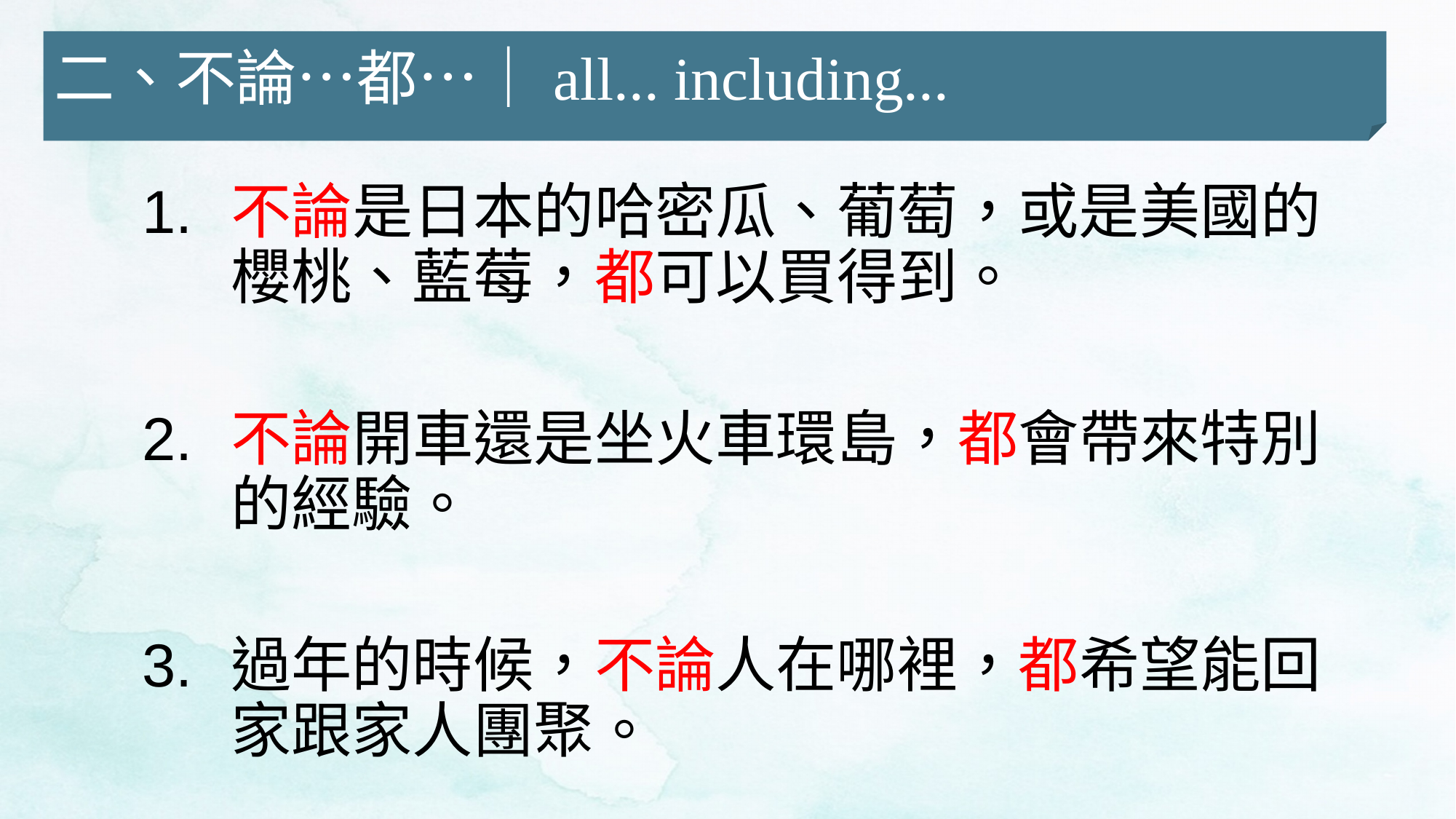

二、不論…都…｜all... including...
不論是日本的哈密瓜、葡萄，或是美國的櫻桃、藍莓，都可以買得到。

不論開車還是坐火車環島，都會帶來特別的經驗。

過年的時候，不論人在哪裡，都希望能回家跟家人團聚。